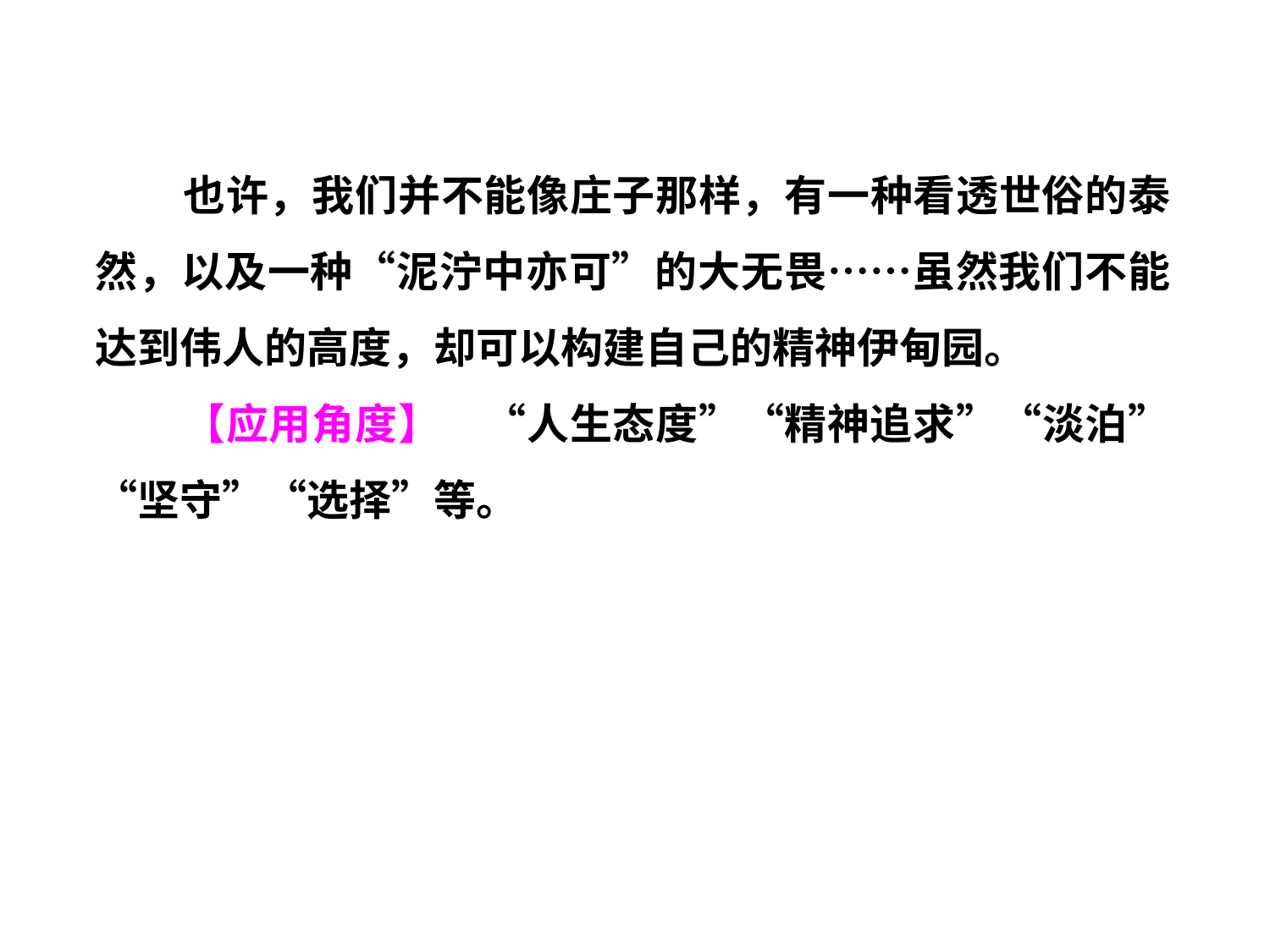

也许，我们并不能像庄子那样，有一种看透世俗的泰然，以及一种“泥泞中亦可”的大无畏……虽然我们不能达到伟人的高度，却可以构建自己的精神伊甸园。
【应用角度】　“人生态度”“精神追求”“淡泊”“坚守”“选择”等。